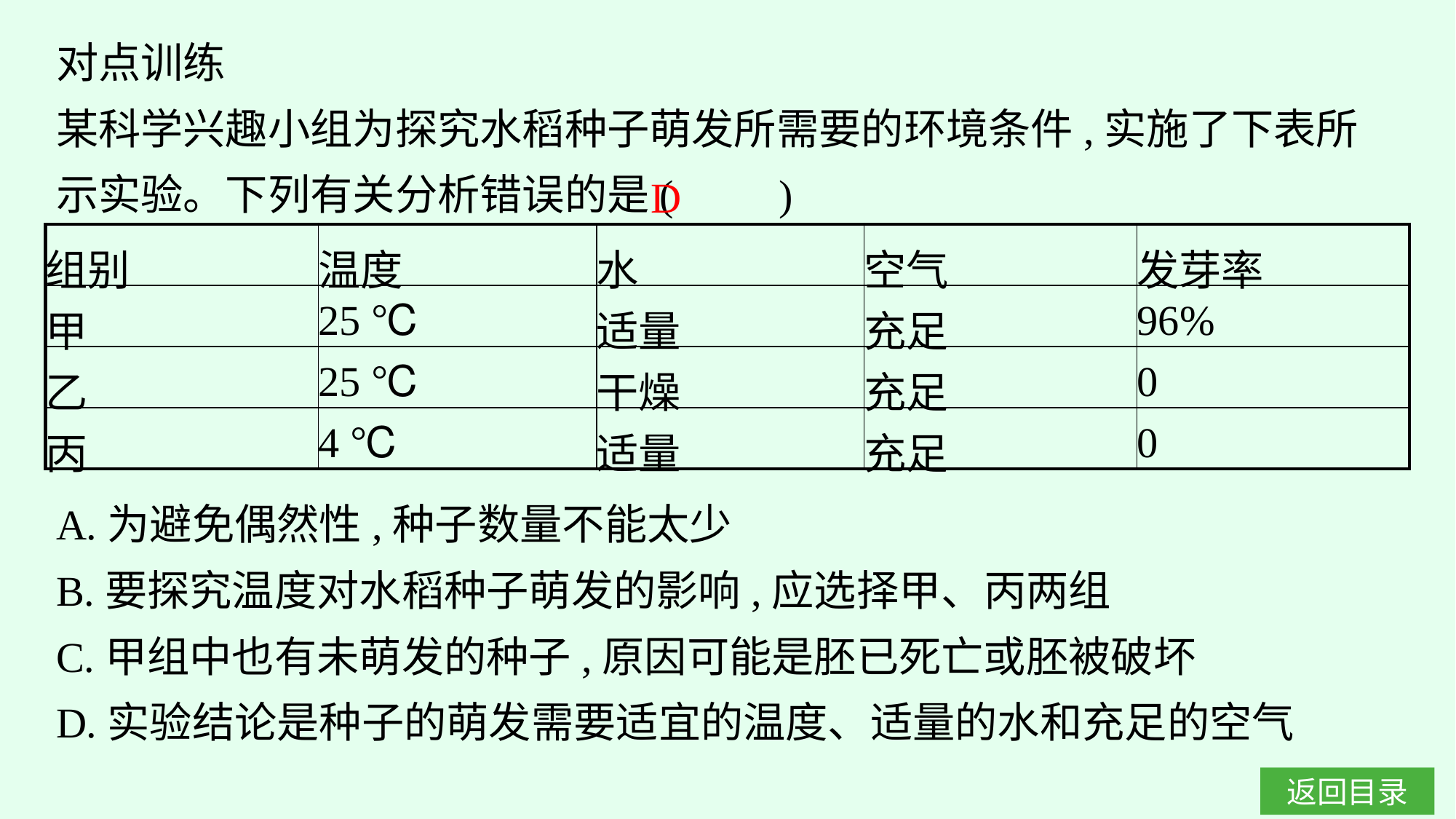

对点训练
某科学兴趣小组为探究水稻种子萌发所需要的环境条件,实施了下表所示实验。下列有关分析错误的是(　　)
D
| 组别 | 温度 | 水 | 空气 | 发芽率 |
| --- | --- | --- | --- | --- |
| 甲 | 25 ℃ | 适量 | 充足 | 96% |
| 乙 | 25 ℃ | 干燥 | 充足 | 0 |
| 丙 | 4 ℃ | 适量 | 充足 | 0 |
A.为避免偶然性,种子数量不能太少
B.要探究温度对水稻种子萌发的影响,应选择甲、丙两组
C.甲组中也有未萌发的种子,原因可能是胚已死亡或胚被破坏
D.实验结论是种子的萌发需要适宜的温度、适量的水和充足的空气